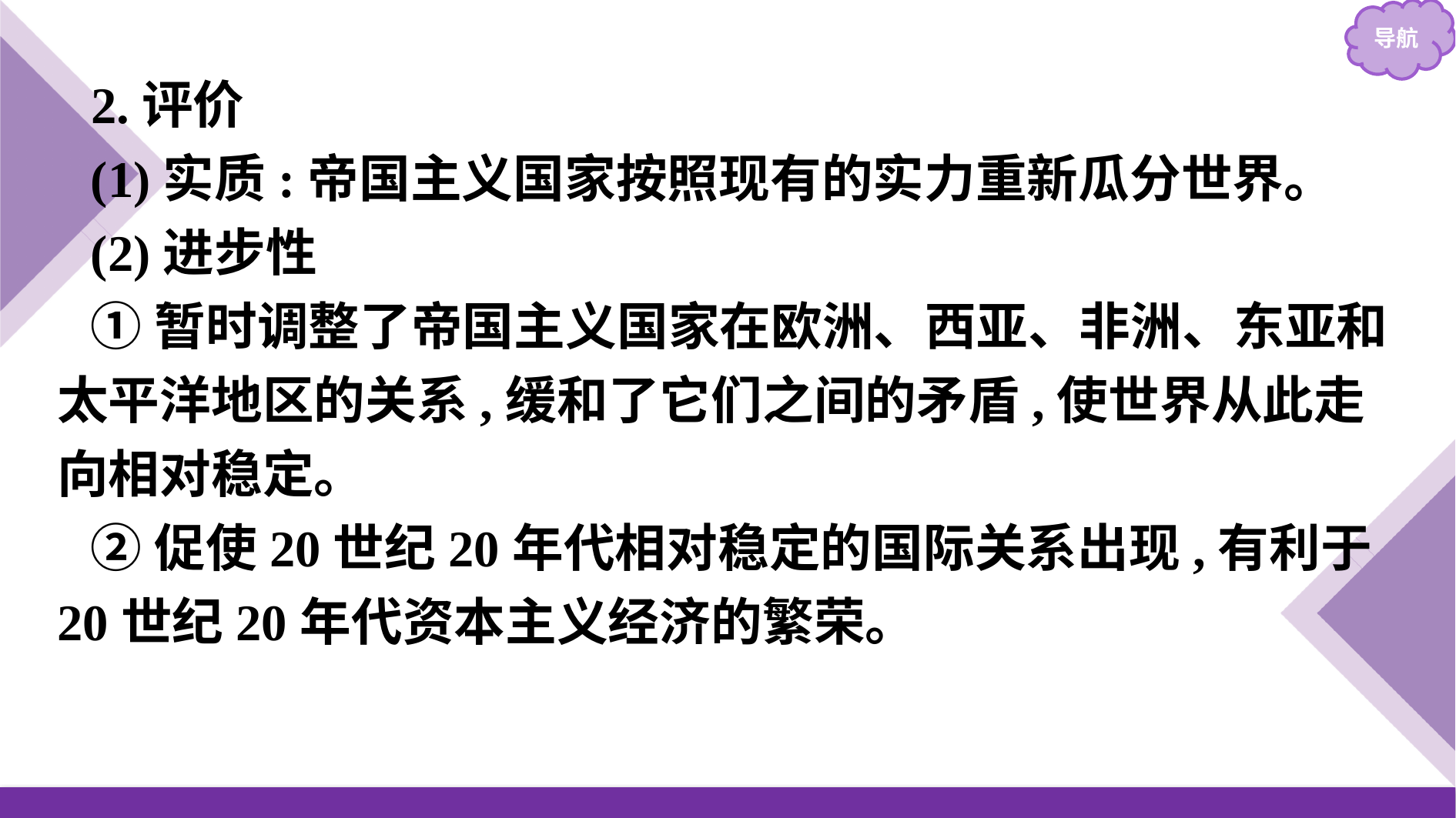

2.评价
(1)实质:帝国主义国家按照现有的实力重新瓜分世界。
(2)进步性
①暂时调整了帝国主义国家在欧洲、西亚、非洲、东亚和太平洋地区的关系,缓和了它们之间的矛盾,使世界从此走向相对稳定。
②促使20世纪20年代相对稳定的国际关系出现,有利于20世纪20年代资本主义经济的繁荣。